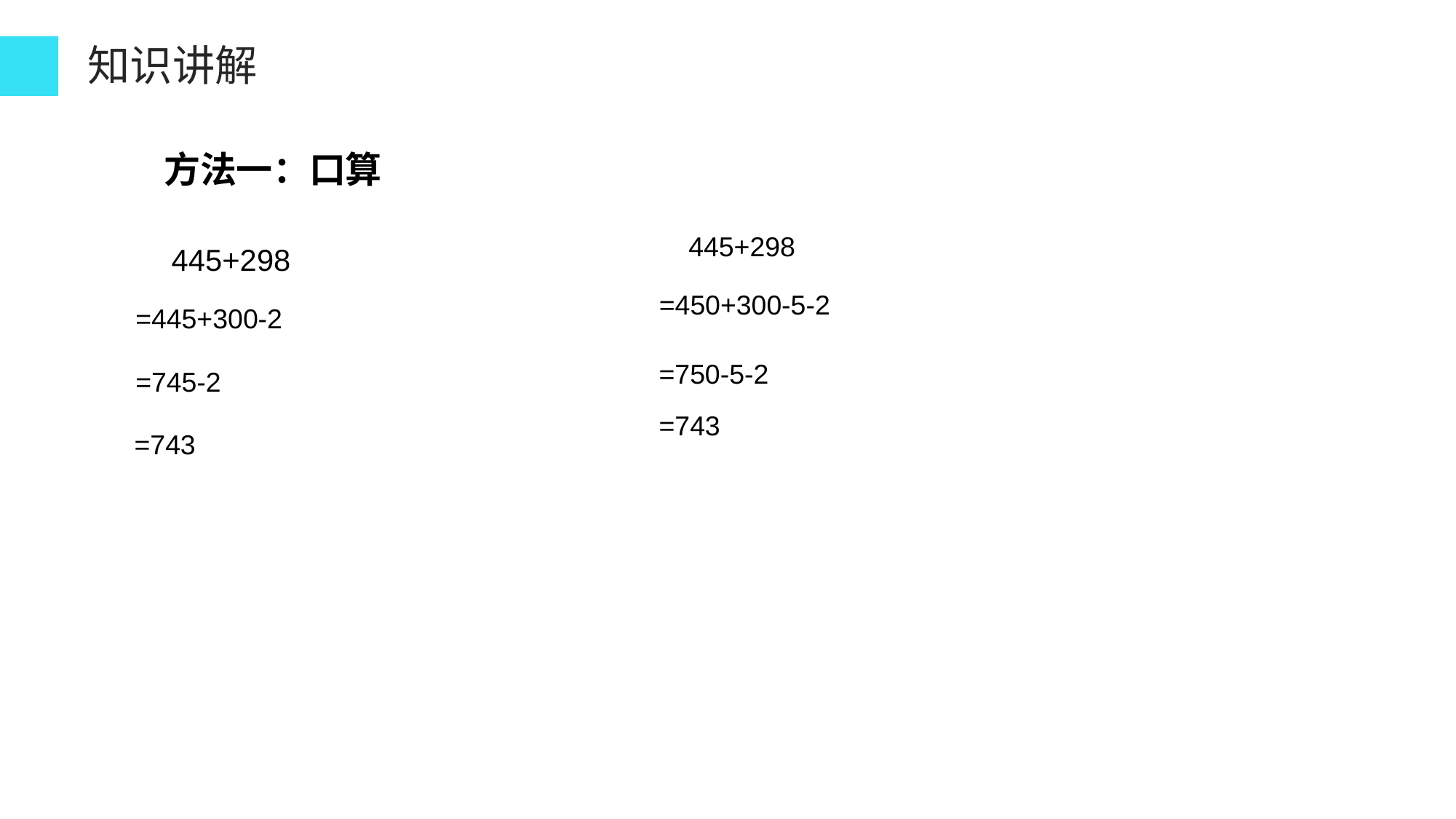

知识讲解

方法一：口算
445+298
445+298

 =450+300-5-2
=445+300-2
 =750-5-2
=745-2
 =743
 =743
5